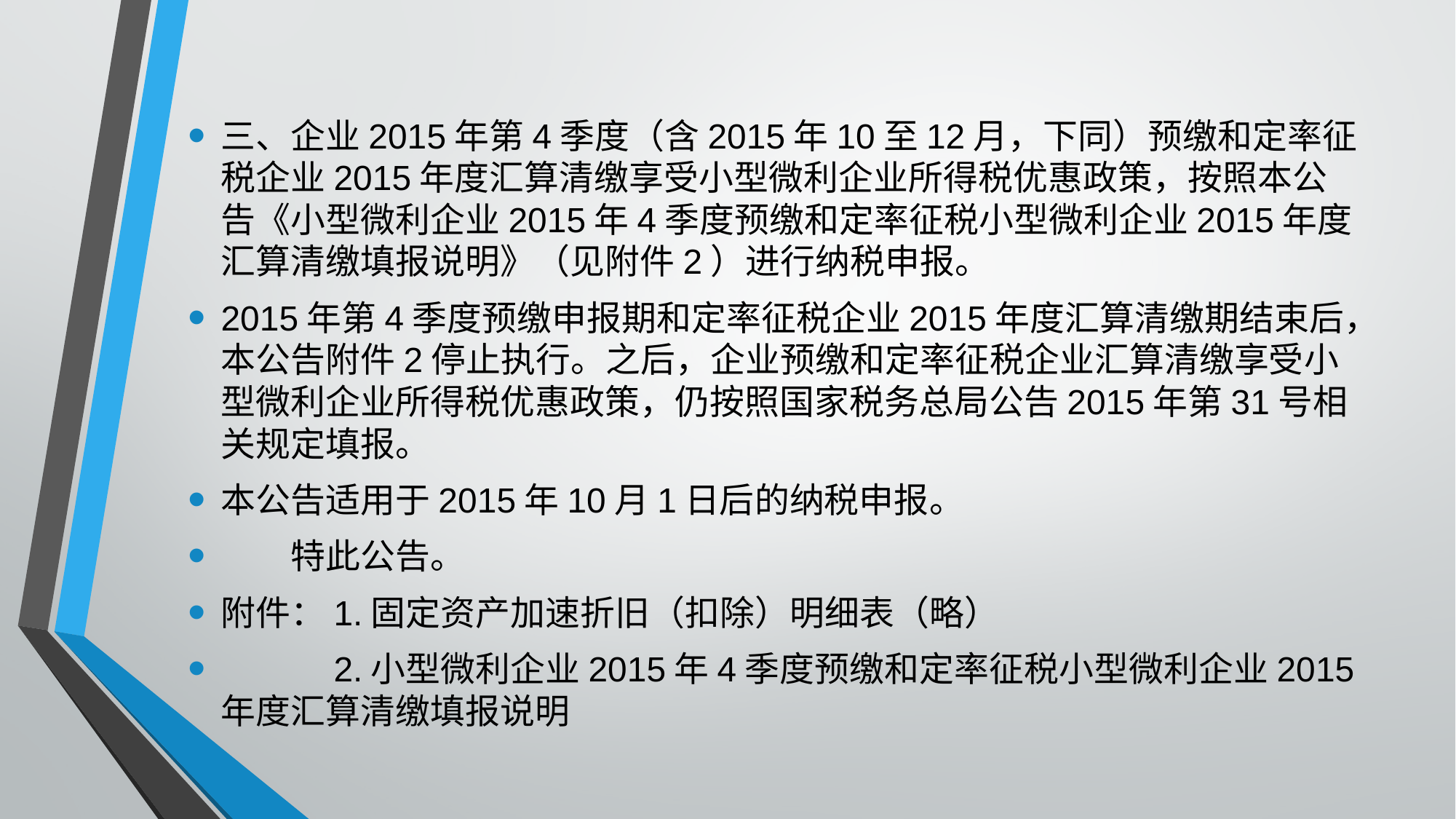

三、企业2015年第4季度（含2015年10至12月，下同）预缴和定率征税企业2015年度汇算清缴享受小型微利企业所得税优惠政策，按照本公告《小型微利企业2015年4季度预缴和定率征税小型微利企业2015年度汇算清缴填报说明》（见附件2）进行纳税申报。
2015年第4季度预缴申报期和定率征税企业2015年度汇算清缴期结束后，本公告附件2停止执行。之后，企业预缴和定率征税企业汇算清缴享受小型微利企业所得税优惠政策，仍按照国家税务总局公告2015年第31号相关规定填报。
本公告适用于2015年10月1日后的纳税申报。
　　特此公告。
附件：1.固定资产加速折旧（扣除）明细表（略）
　　　2.小型微利企业2015年4季度预缴和定率征税小型微利企业2015年度汇算清缴填报说明